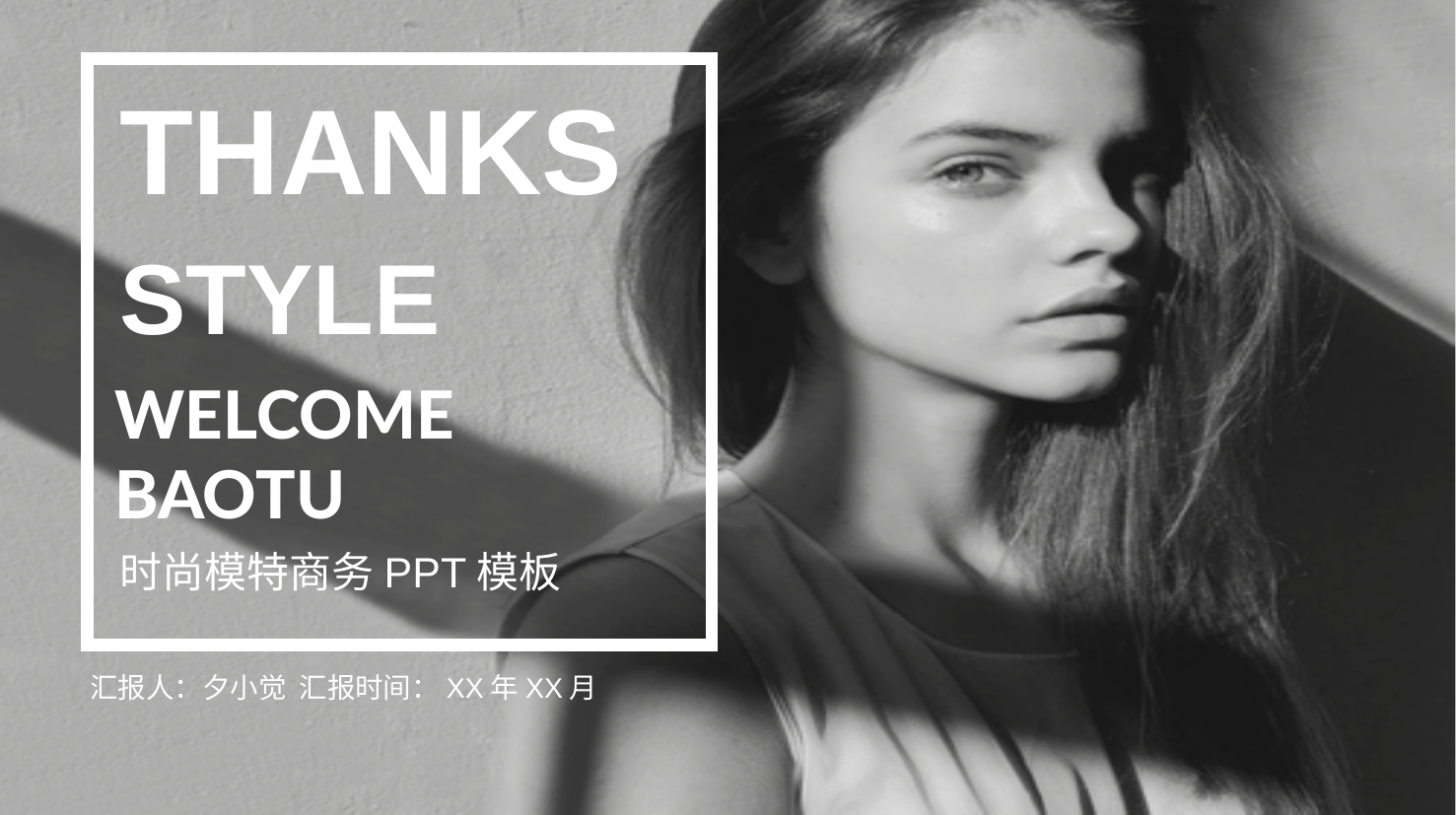

THANKS
STYLE
WELCOME
BAOTU
时尚模特商务PPT模板
汇报人：夕小觉  汇报时间：XX年XX月